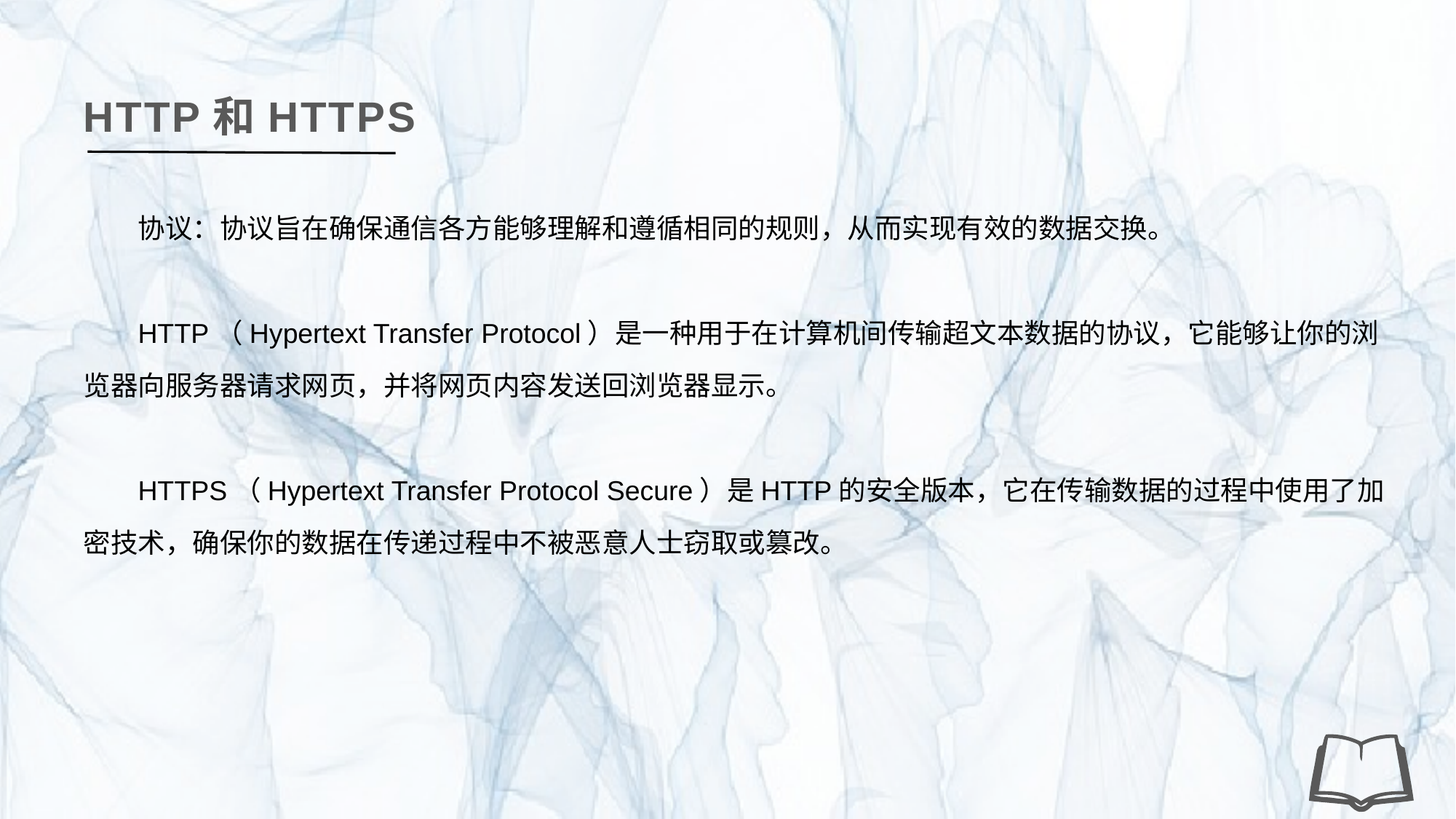

# HTTP和HTTPS
协议：协议旨在确保通信各方能够理解和遵循相同的规则，从而实现有效的数据交换。

HTTP（Hypertext Transfer Protocol）是一种用于在计算机间传输超文本数据的协议，它能够让你的浏览器向服务器请求网页，并将网页内容发送回浏览器显示。

HTTPS（Hypertext Transfer Protocol Secure）是HTTP的安全版本，它在传输数据的过程中使用了加密技术，确保你的数据在传递过程中不被恶意人士窃取或篡改。

21